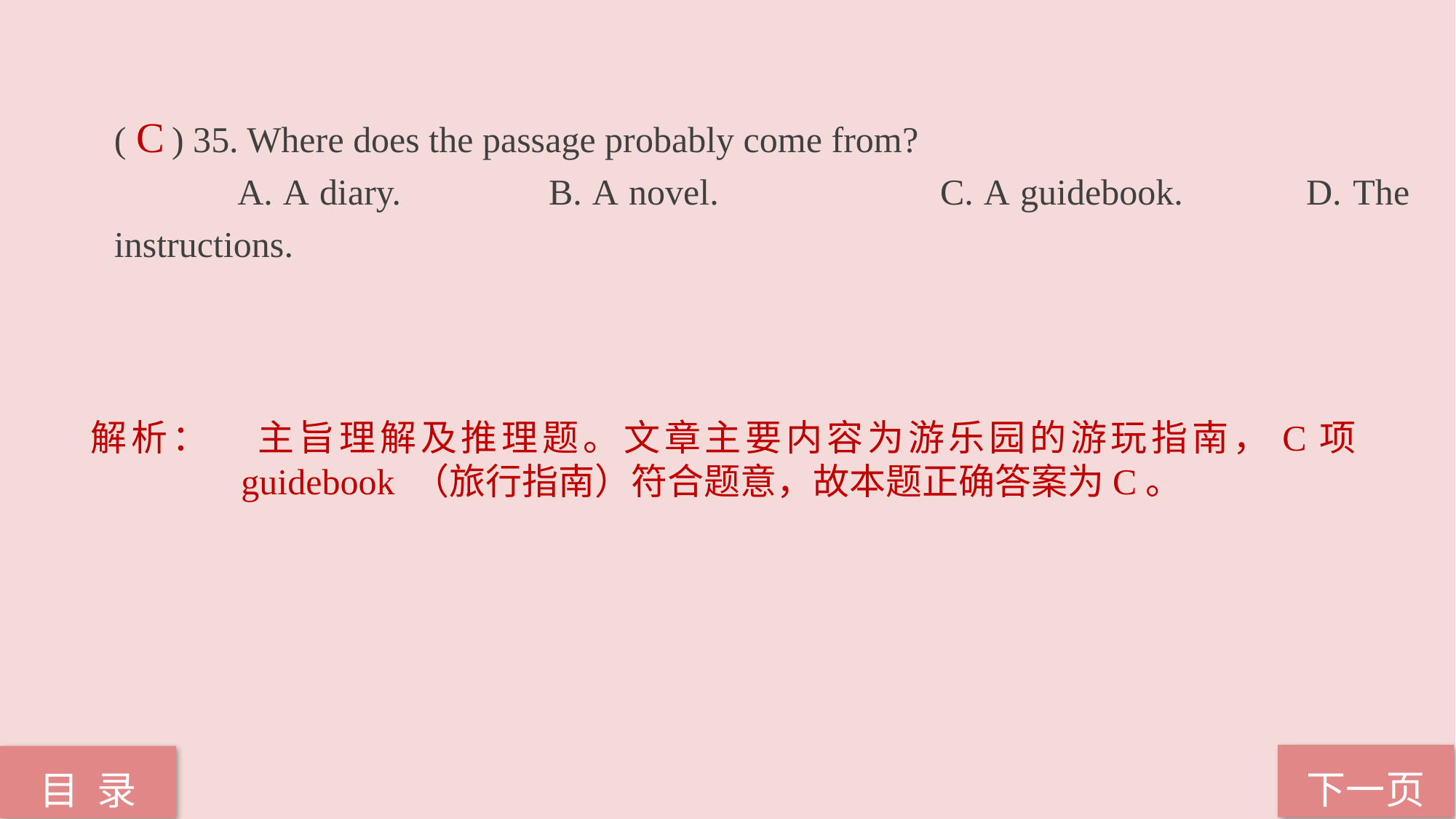

(     ) 35. Where does the passage probably come from?
          A. A diary.            B. A novel.                  C. A guidebook.          D. The instructions.
C
解析：	主旨理解及推理题。文章主要内容为游乐园的游玩指南，C项guidebook （旅行指南）符合题意，故本题正确答案为C。